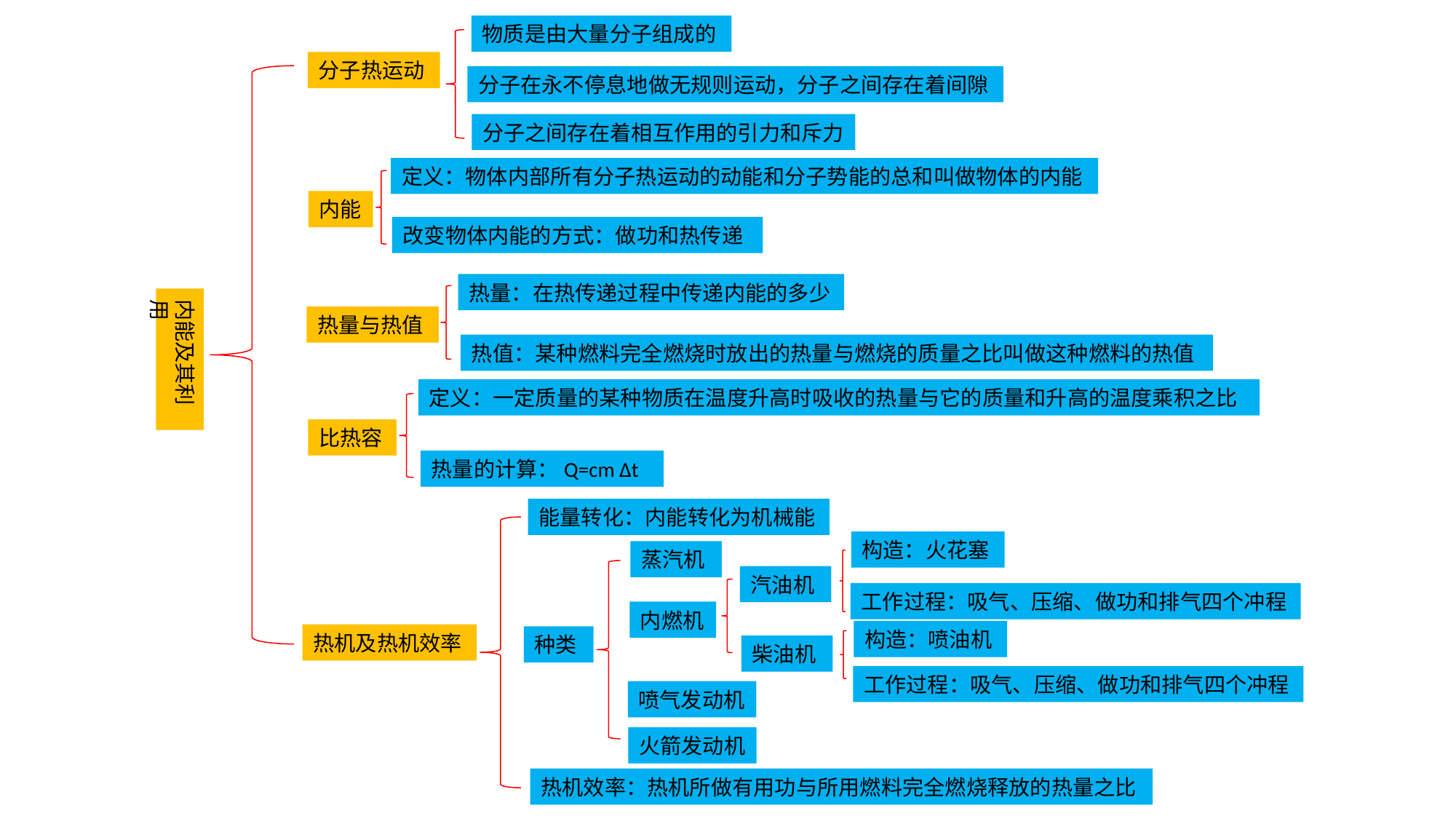

物质是由大量分子组成的

分子热运动

分子在永不停息地做无规则运动，分子之间存在着间隙
分子之间存在着相互作用的引力和斥力
定义：物体内部所有分子热运动的动能和分子势能的总和叫做物体的内能

内能
改变物体内能的方式：做功和热传递
热量：在热传递过程中传递内能的多少

内能及其利用
热量与热值
热值：某种燃料完全燃烧时放出的热量与燃烧的质量之比叫做这种燃料的热值
定义：一定质量的某种物质在温度升高时吸收的热量与它的质量和升高的温度乘积之比

比热容
热量的计算：Q=cm ∆t
能量转化：内能转化为机械能

构造：火花塞
蒸汽机

汽油机

工作过程：吸气、压缩、做功和排气四个冲程
内燃机
构造：喷油机
热机及热机效率
种类

柴油机
工作过程：吸气、压缩、做功和排气四个冲程
喷气发动机
火箭发动机
热机效率：热机所做有用功与所用燃料完全燃烧释放的热量之比